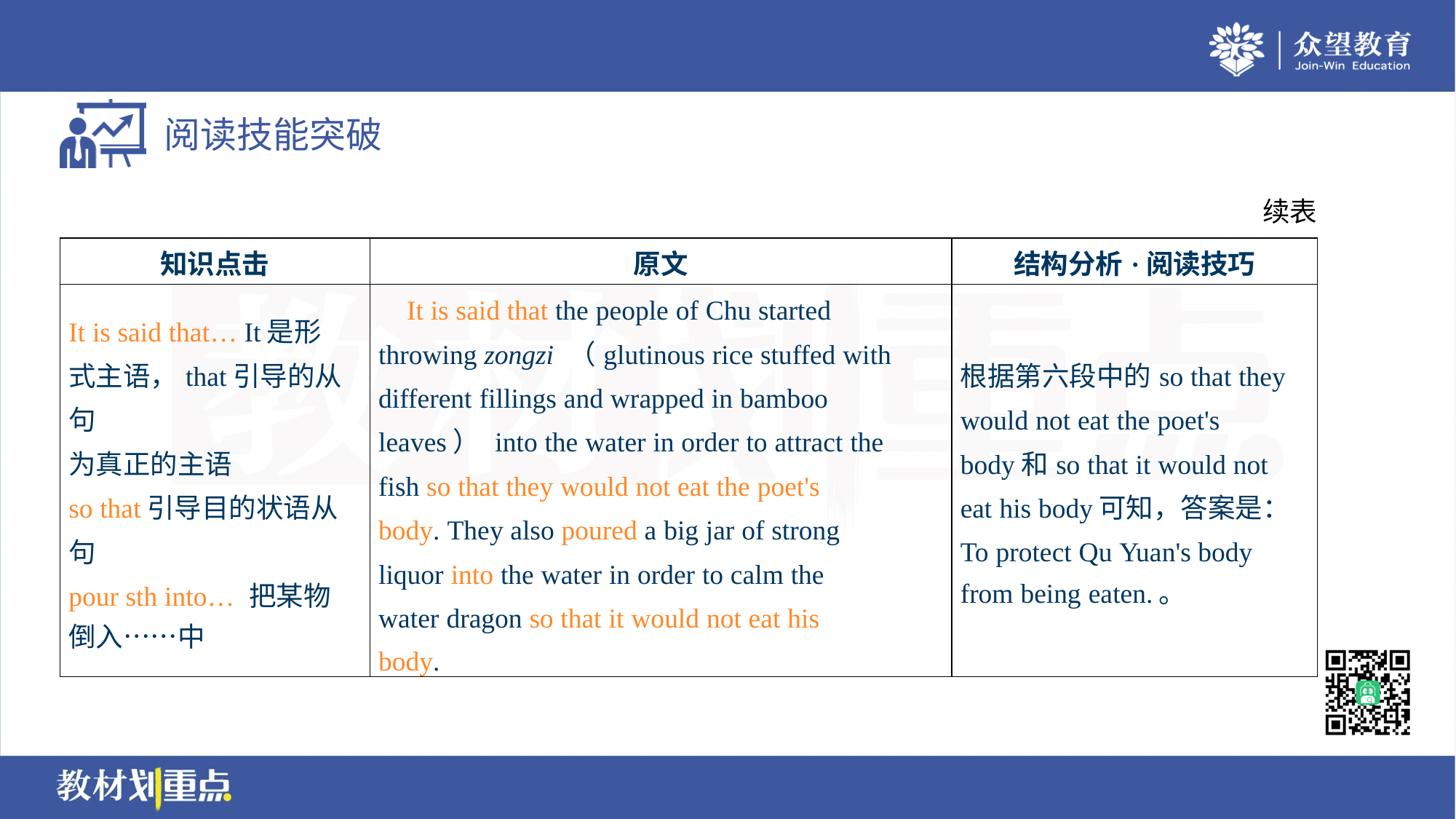

续表
| 知识点击 | 原文 | 结构分析·阅读技巧 |
| --- | --- | --- |
| It is said that… It是形 式主语，that引导的从句 为真正的主语 so that引导目的状语从 句 pour sth into… 把某物 倒入……中 | It is said that the people of Chu started throwing zongzi （glutinous rice stuffed with different fillings and wrapped in bamboo leaves） into the water in order to attract the fish so that they would not eat the poet's body. They also poured a big jar of strong liquor into the water in order to calm the water dragon so that it would not eat his body. | 根据第六段中的so that they would not eat the poet's body和so that it would not eat his body可知，答案是： To protect Qu Yuan's body from being eaten.。 |